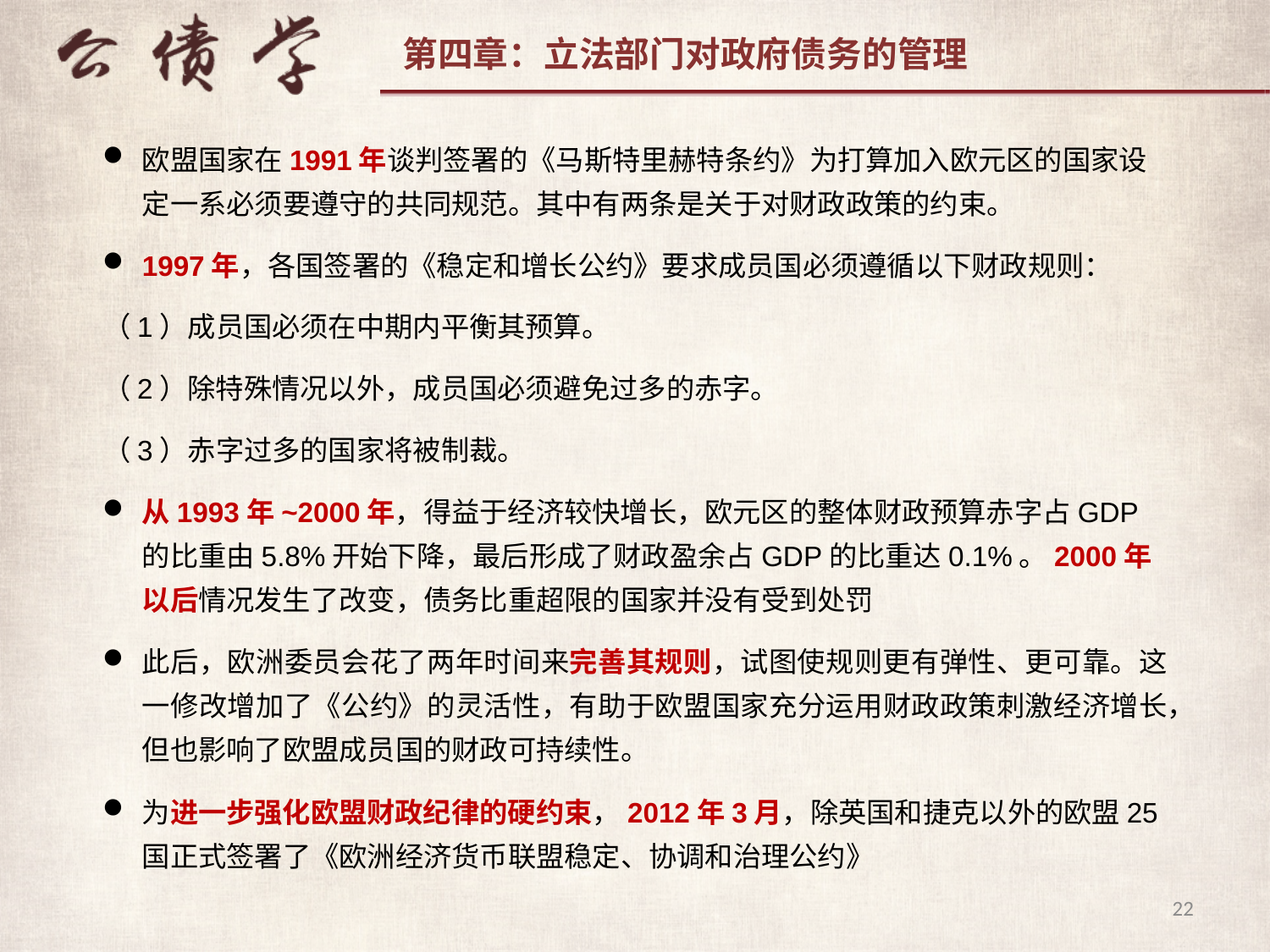

欧盟国家在1991年谈判签署的《马斯特里赫特条约》为打算加入欧元区的国家设定一系必须要遵守的共同规范。其中有两条是关于对财政政策的约束。
1997年，各国签署的《稳定和增长公约》要求成员国必须遵循以下财政规则：
（1）成员国必须在中期内平衡其预算。
（2）除特殊情况以外，成员国必须避免过多的赤字。
（3）赤字过多的国家将被制裁。
从1993年~2000年，得益于经济较快增长，欧元区的整体财政预算赤字占GDP的比重由5.8%开始下降，最后形成了财政盈余占GDP的比重达0.1%。2000年以后情况发生了改变，债务比重超限的国家并没有受到处罚
此后，欧洲委员会花了两年时间来完善其规则，试图使规则更有弹性、更可靠。这一修改增加了《公约》的灵活性，有助于欧盟国家充分运用财政政策刺激经济增长，但也影响了欧盟成员国的财政可持续性。
为进一步强化欧盟财政纪律的硬约束，2012年3月，除英国和捷克以外的欧盟25国正式签署了《欧洲经济货币联盟稳定、协调和治理公约》
22